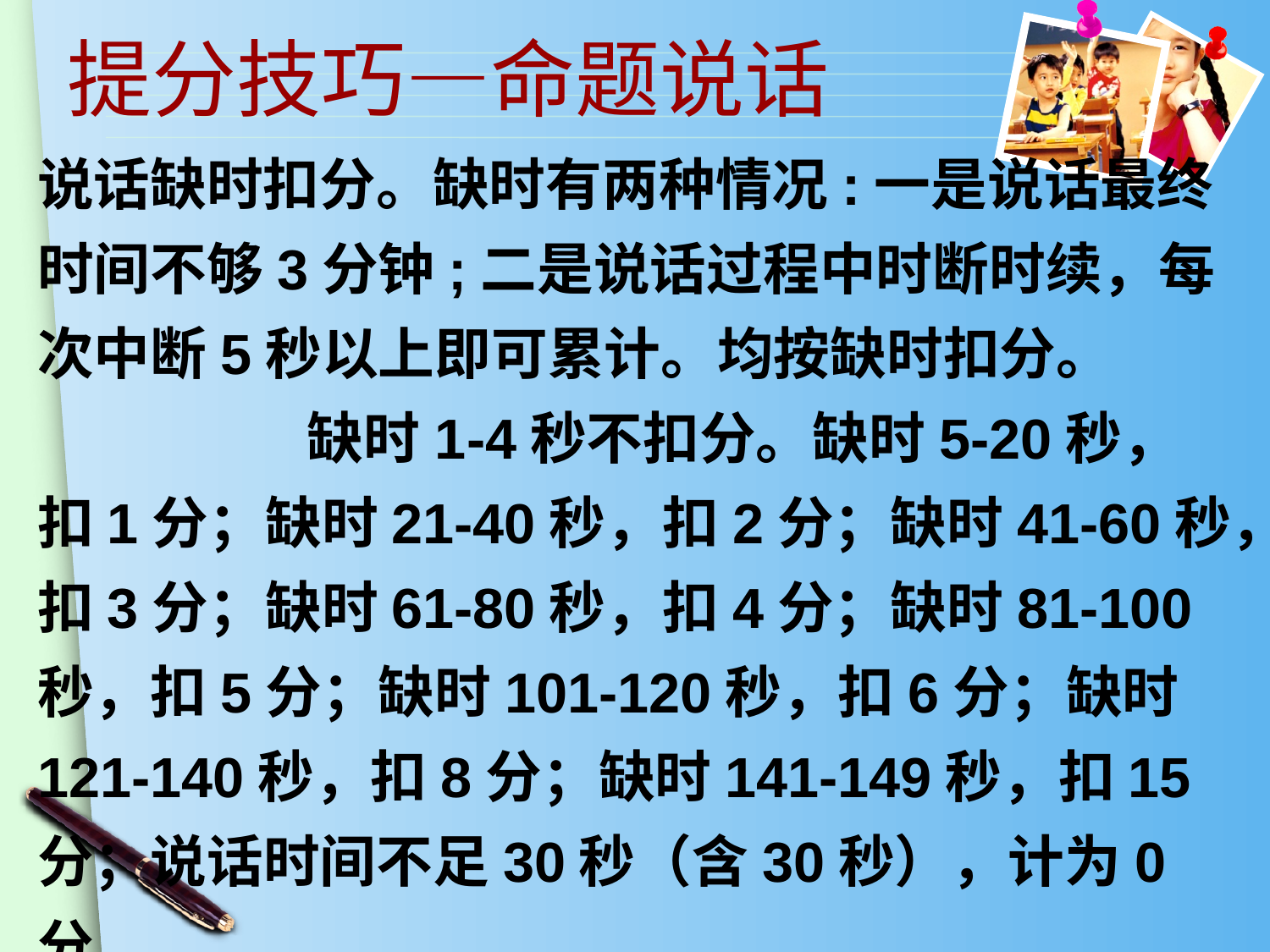

提分技巧—命题说话
说话缺时扣分。缺时有两种情况:一是说话最终时间不够3分钟;二是说话过程中时断时续，每次中断5秒以上即可累计。均按缺时扣分。                               缺时1-4秒不扣分。缺时5-20秒，扣1分；缺时21-40秒，扣2分；缺时41-60秒，扣3分；缺时61-80秒，扣4分；缺时81-100秒，扣5分；缺时101-120秒，扣6分；缺时121-140秒，扣8分；缺时141-149秒，扣15分；说话时间不足30秒（含30秒），计为0分。